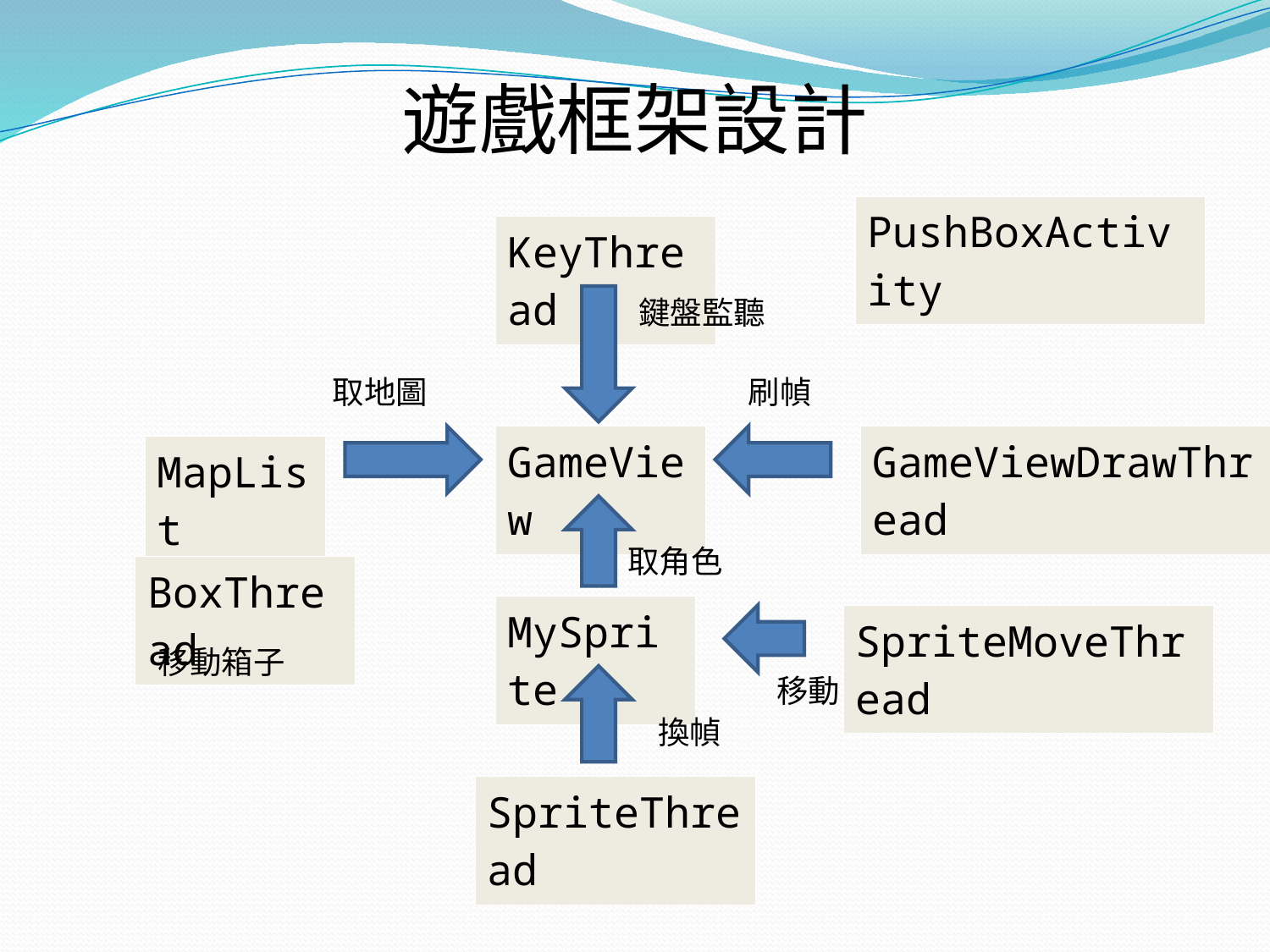

遊戲框架設計
| PushBoxActivity |
| --- |
| KeyThread |
| --- |

鍵盤監聽
取地圖
刷幀

| GameView |
| --- |

| GameViewDrawThread |
| --- |
| MapList |
| --- |

取角色
| BoxThread |
| --- |
| MySprite |
| --- |

| SpriteMoveThread |
| --- |
移動箱子
移動

換幀
| SpriteThread |
| --- |